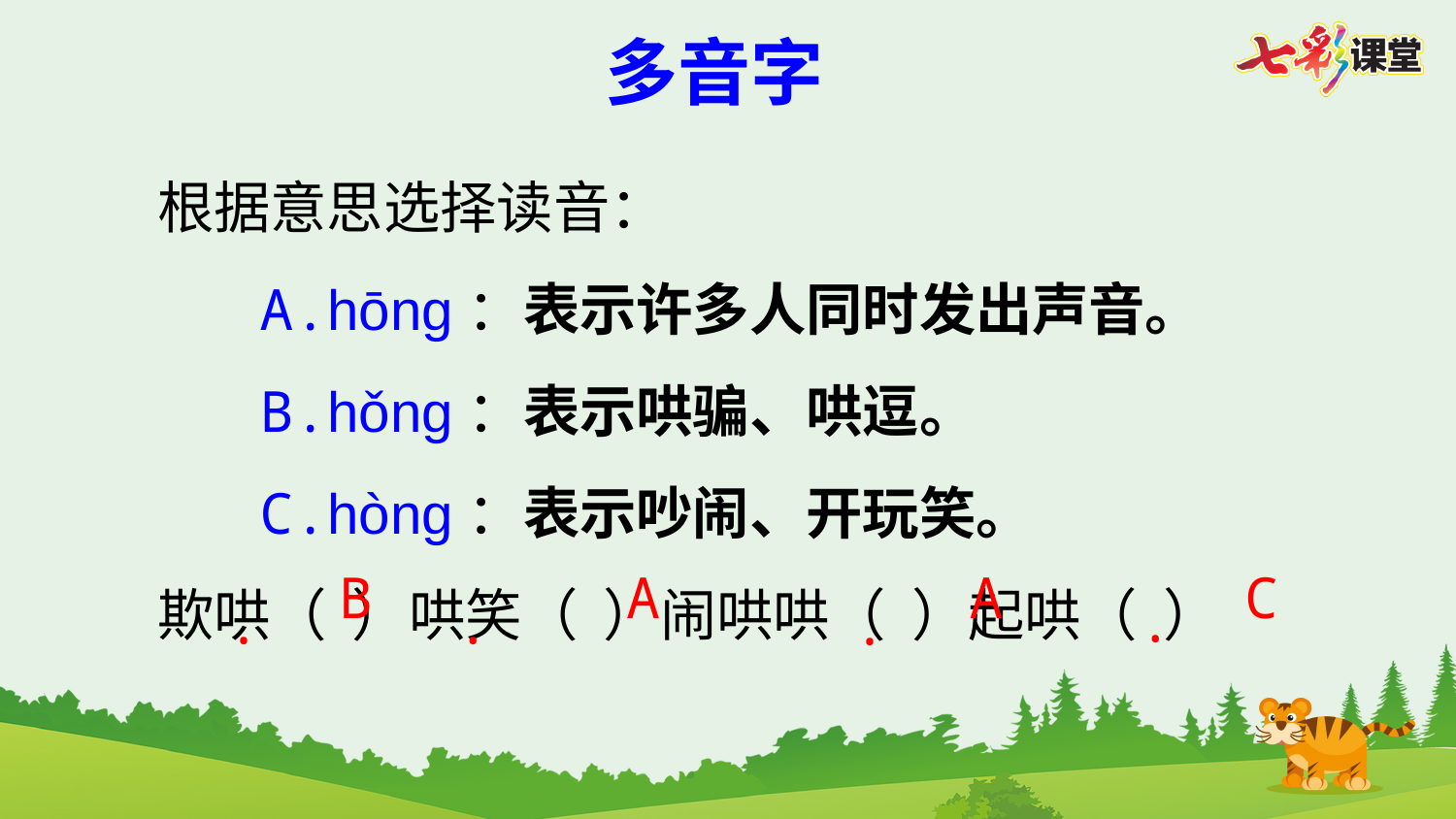

多音字
根据意思选择读音：
   A.hōng：表示许多人同时发出声音。
   B.hǒng：表示哄骗、哄逗。
   C.hòng：表示吵闹、开玩笑。
欺哄（  ）哄笑（  ）闹哄哄（  ）起哄（  ）
A
B
A
C
·
·
·
·